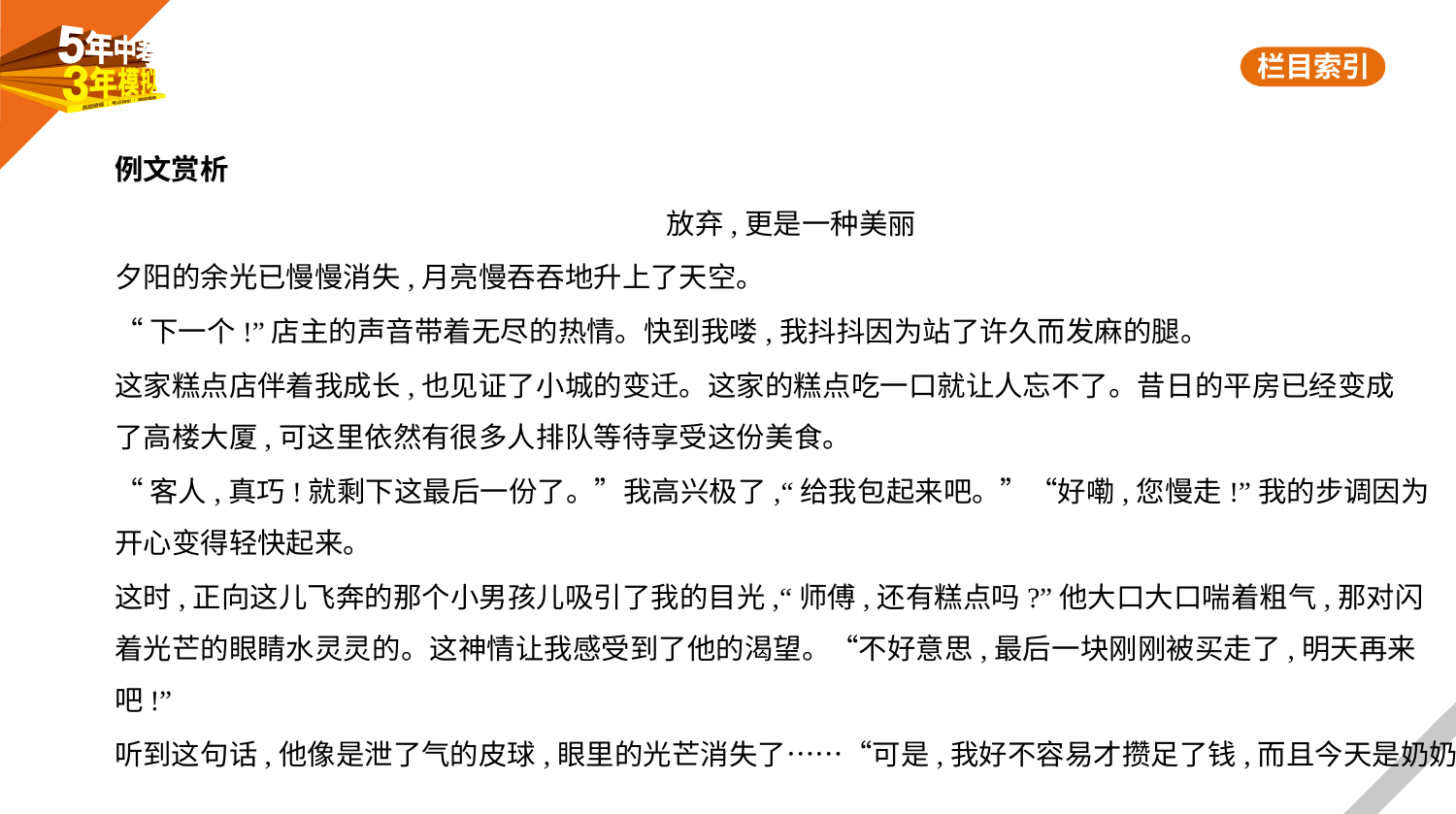

例文赏析
放弃,更是一种美丽
夕阳的余光已慢慢消失,月亮慢吞吞地升上了天空。
“下一个!”店主的声音带着无尽的热情。快到我喽,我抖抖因为站了许久而发麻的腿。
这家糕点店伴着我成长,也见证了小城的变迁。这家的糕点吃一口就让人忘不了。昔日的平房已经变成
了高楼大厦,可这里依然有很多人排队等待享受这份美食。
“客人,真巧!就剩下这最后一份了。”我高兴极了,“给我包起来吧。”“好嘞,您慢走!”我的步调因为
开心变得轻快起来。
这时,正向这儿飞奔的那个小男孩儿吸引了我的目光,“师傅,还有糕点吗?”他大口大口喘着粗气,那对闪
着光芒的眼睛水灵灵的。这神情让我感受到了他的渴望。“不好意思,最后一块刚刚被买走了,明天再来吧!”
听到这句话,他像是泄了气的皮球,眼里的光芒消失了……“可是,我好不容易才攒足了钱,而且今天是奶奶